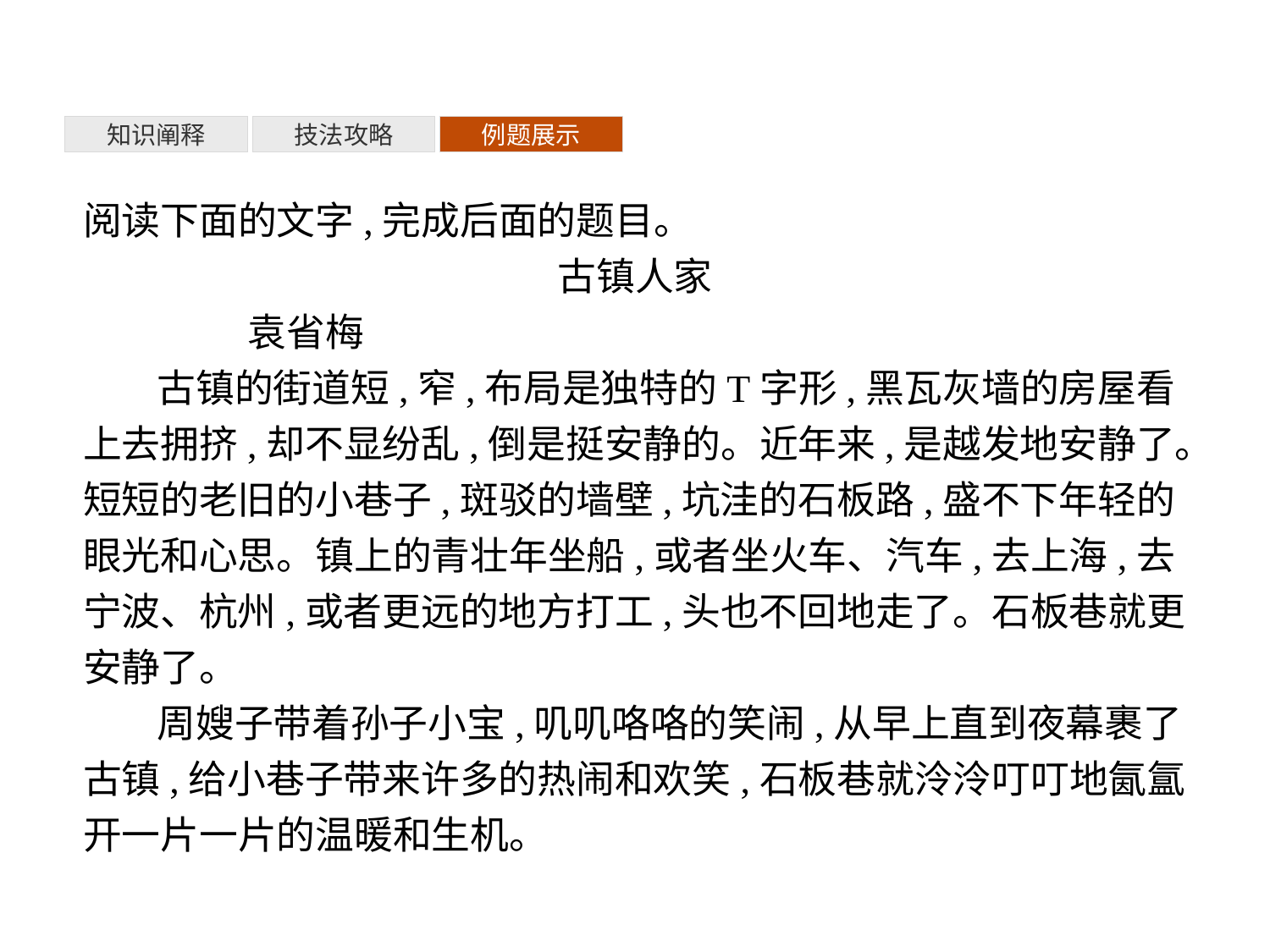

知识阐释
技法攻略
例题展示
阅读下面的文字,完成后面的题目。
古镇人家
	袁省梅
古镇的街道短,窄,布局是独特的T字形,黑瓦灰墙的房屋看上去拥挤,却不显纷乱,倒是挺安静的。近年来,是越发地安静了。短短的老旧的小巷子,斑驳的墙壁,坑洼的石板路,盛不下年轻的眼光和心思。镇上的青壮年坐船,或者坐火车、汽车,去上海,去宁波、杭州,或者更远的地方打工,头也不回地走了。石板巷就更安静了。
周嫂子带着孙子小宝,叽叽咯咯的笑闹,从早上直到夜幕裹了古镇,给小巷子带来许多的热闹和欢笑,石板巷就泠泠叮叮地氤氲开一片一片的温暖和生机。